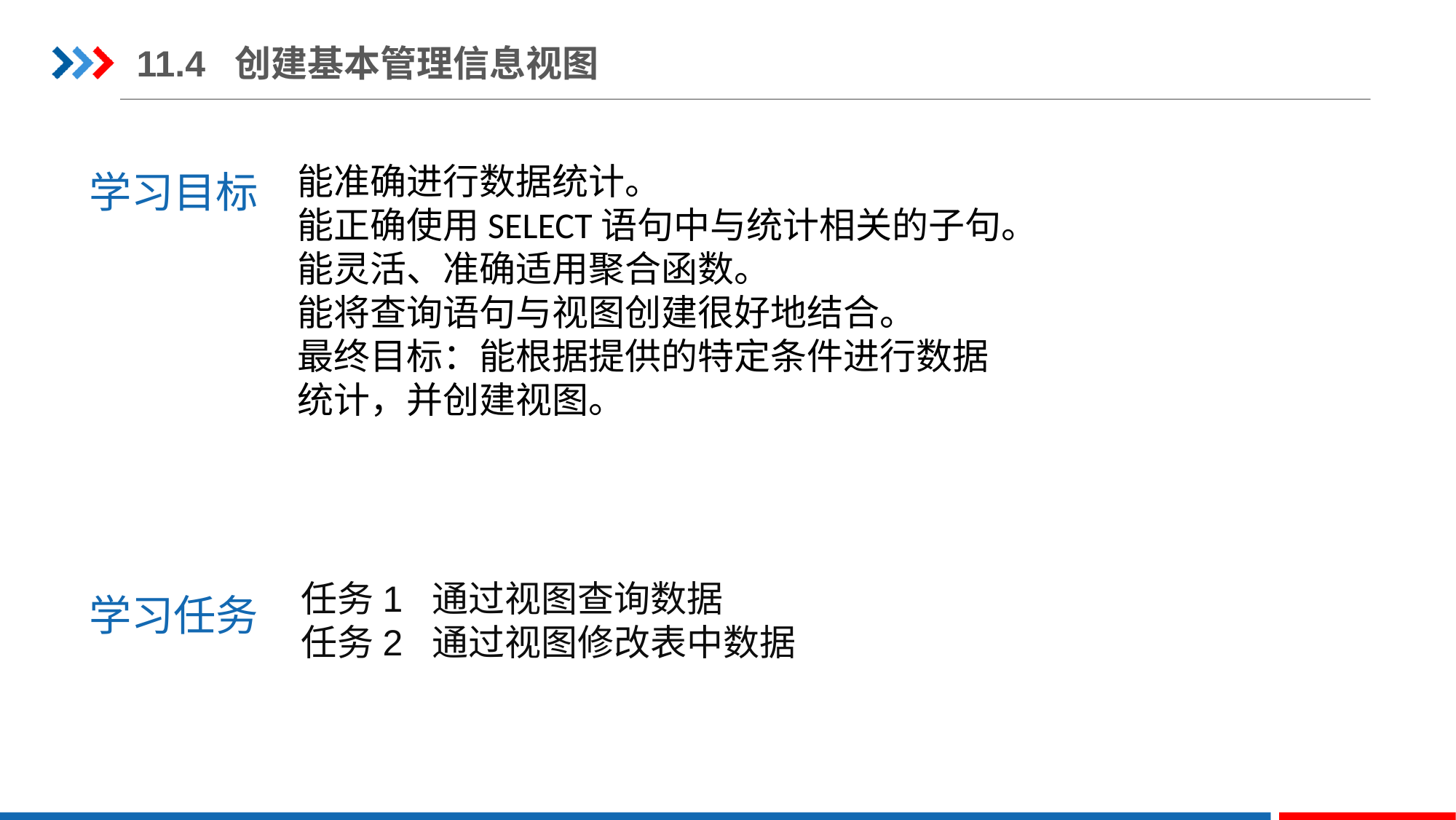

11.4  创建基本管理信息视图
学习目标
能准确进行数据统计。
能正确使用SELECT语句中与统计相关的子句。
能灵活、准确适用聚合函数。
能将查询语句与视图创建很好地结合。
最终目标：能根据提供的特定条件进行数据统计，并创建视图。
学习任务
任务1  通过视图查询数据
任务2  通过视图修改表中数据